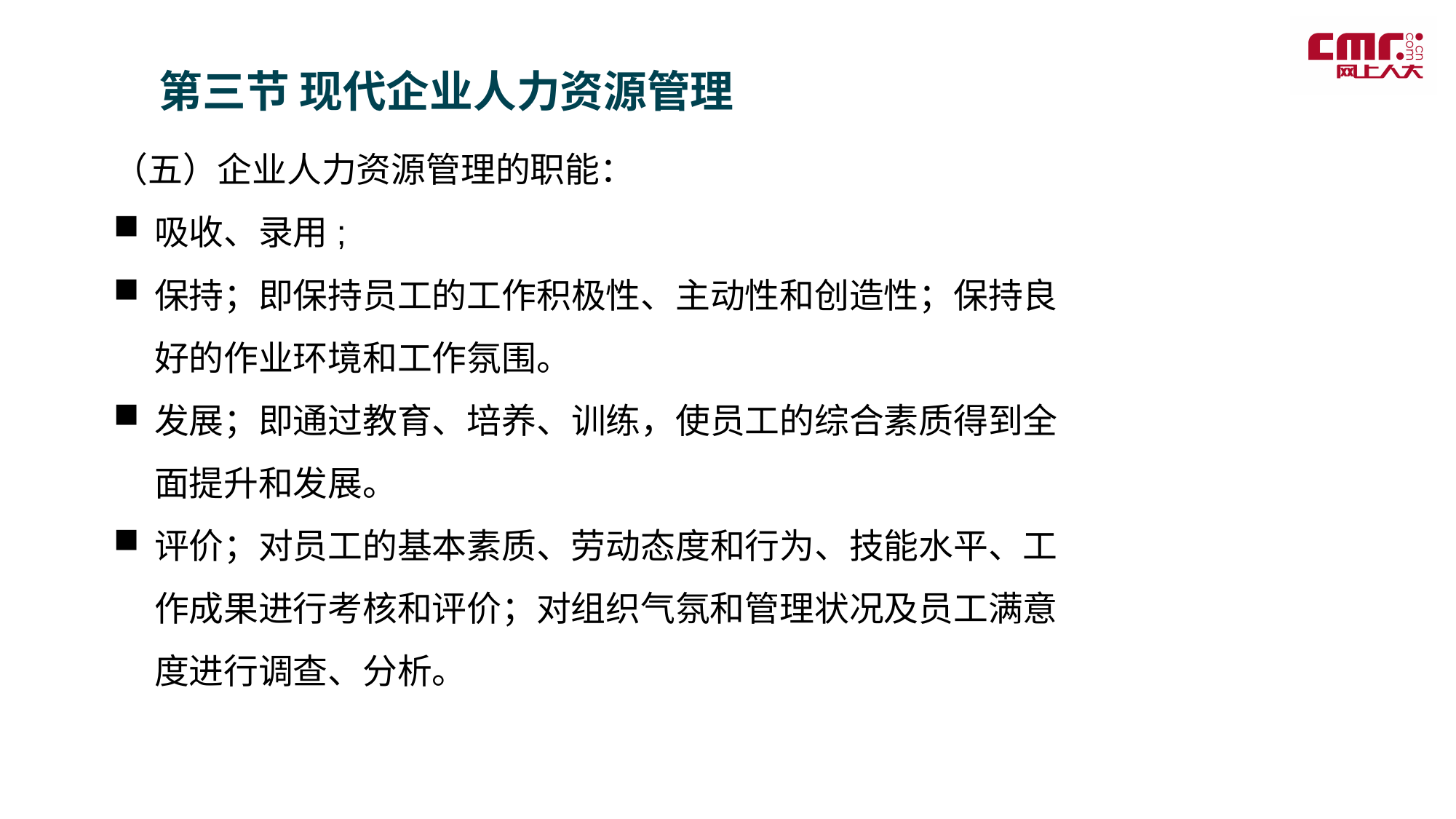

第三节 现代企业人力资源管理
（五）企业人力资源管理的职能：
吸收、录用;
保持；即保持员工的工作积极性、主动性和创造性；保持良好的作业环境和工作氛围。
发展；即通过教育、培养、训练，使员工的综合素质得到全面提升和发展。
评价；对员工的基本素质、劳动态度和行为、技能水平、工作成果进行考核和评价；对组织气氛和管理状况及员工满意度进行调查、分析。